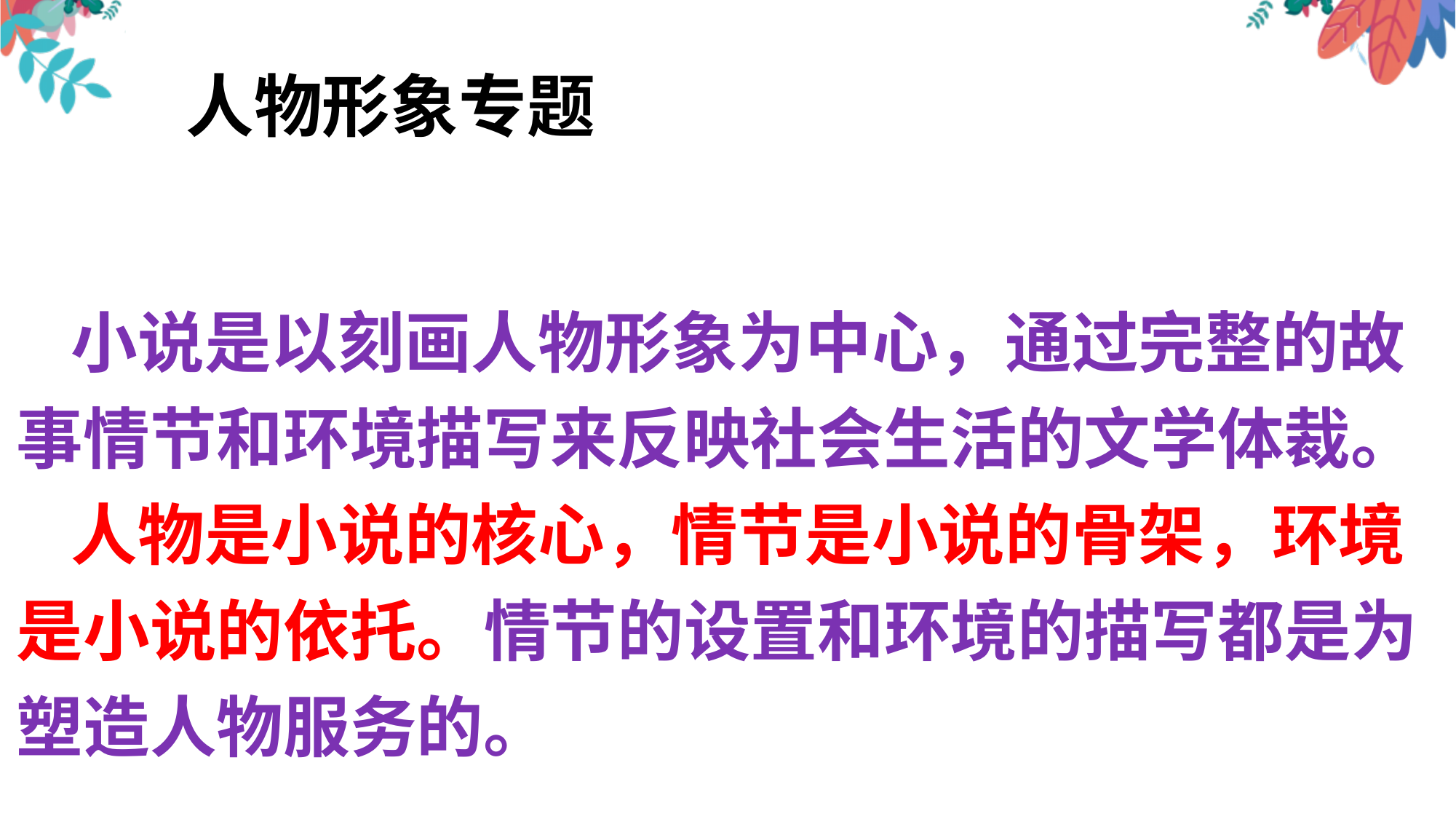

人物形象专题
小说是以刻画人物形象为中心，通过完整的故事情节和环境描写来反映社会生活的文学体裁。
人物是小说的核心，情节是小说的骨架，环境是小说的依托。情节的设置和环境的描写都是为塑造人物服务的。